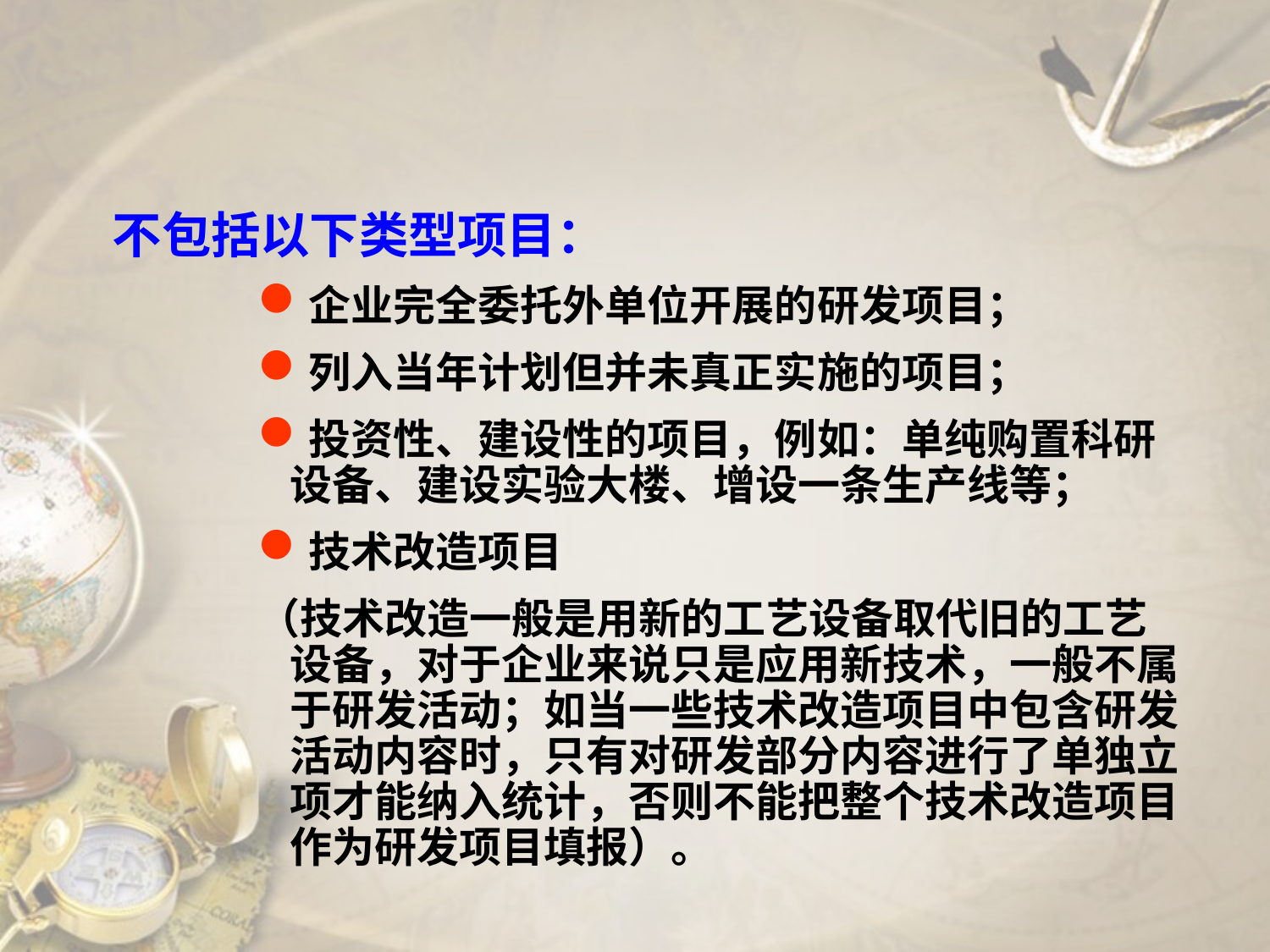

不包括以下类型项目：
企业完全委托外单位开展的研发项目；
列入当年计划但并未真正实施的项目；
投资性、建设性的项目，例如：单纯购置科研设备、建设实验大楼、增设一条生产线等；
技术改造项目
（技术改造一般是用新的工艺设备取代旧的工艺设备，对于企业来说只是应用新技术，一般不属于研发活动；如当一些技术改造项目中包含研发活动内容时，只有对研发部分内容进行了单独立项才能纳入统计，否则不能把整个技术改造项目作为研发项目填报）。